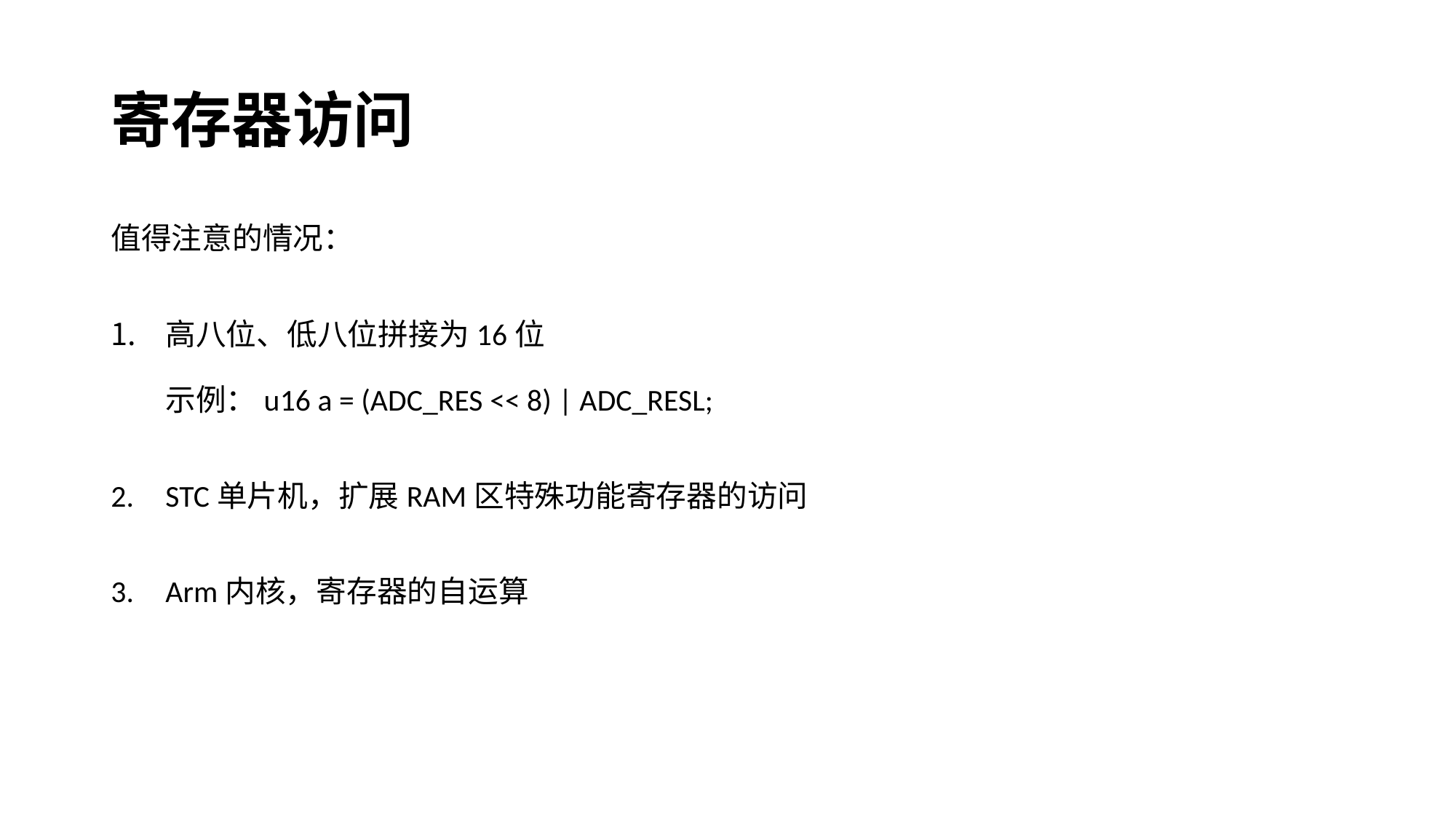

# 寄存器访问
值得注意的情况：

高八位、低八位拼接为16位
示例：u16 a = (ADC_RES << 8) | ADC_RESL;

STC单片机，扩展RAM区特殊功能寄存器的访问

Arm内核，寄存器的自运算